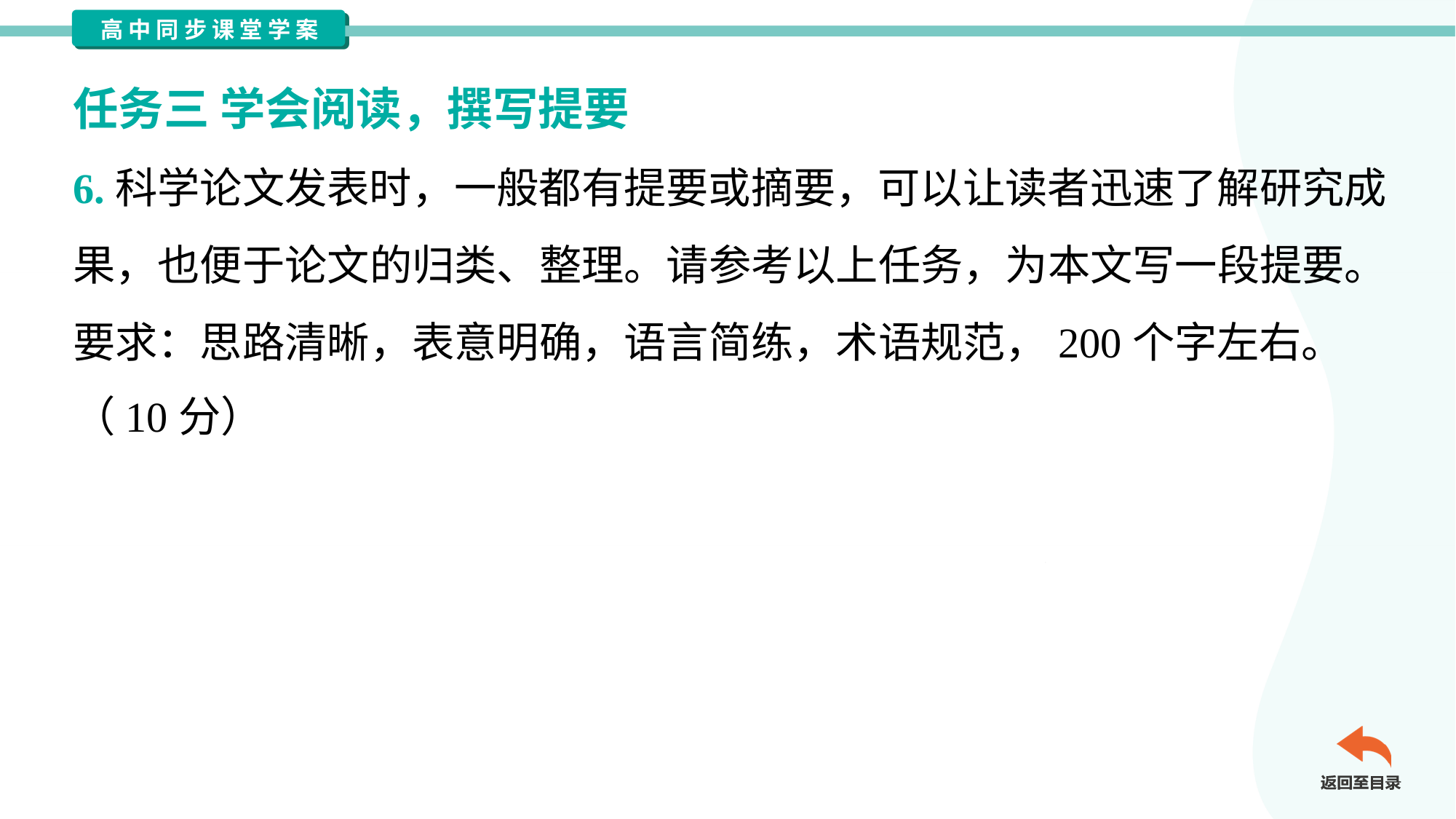

任务三 学会阅读，撰写提要
6.科学论文发表时，一般都有提要或摘要，可以让读者迅速了解研究成
果，也便于论文的归类、整理。请参考以上任务，为本文写一段提要。
要求：思路清晰，表意明确，语言简练，术语规范，200个字左右。
（10分）